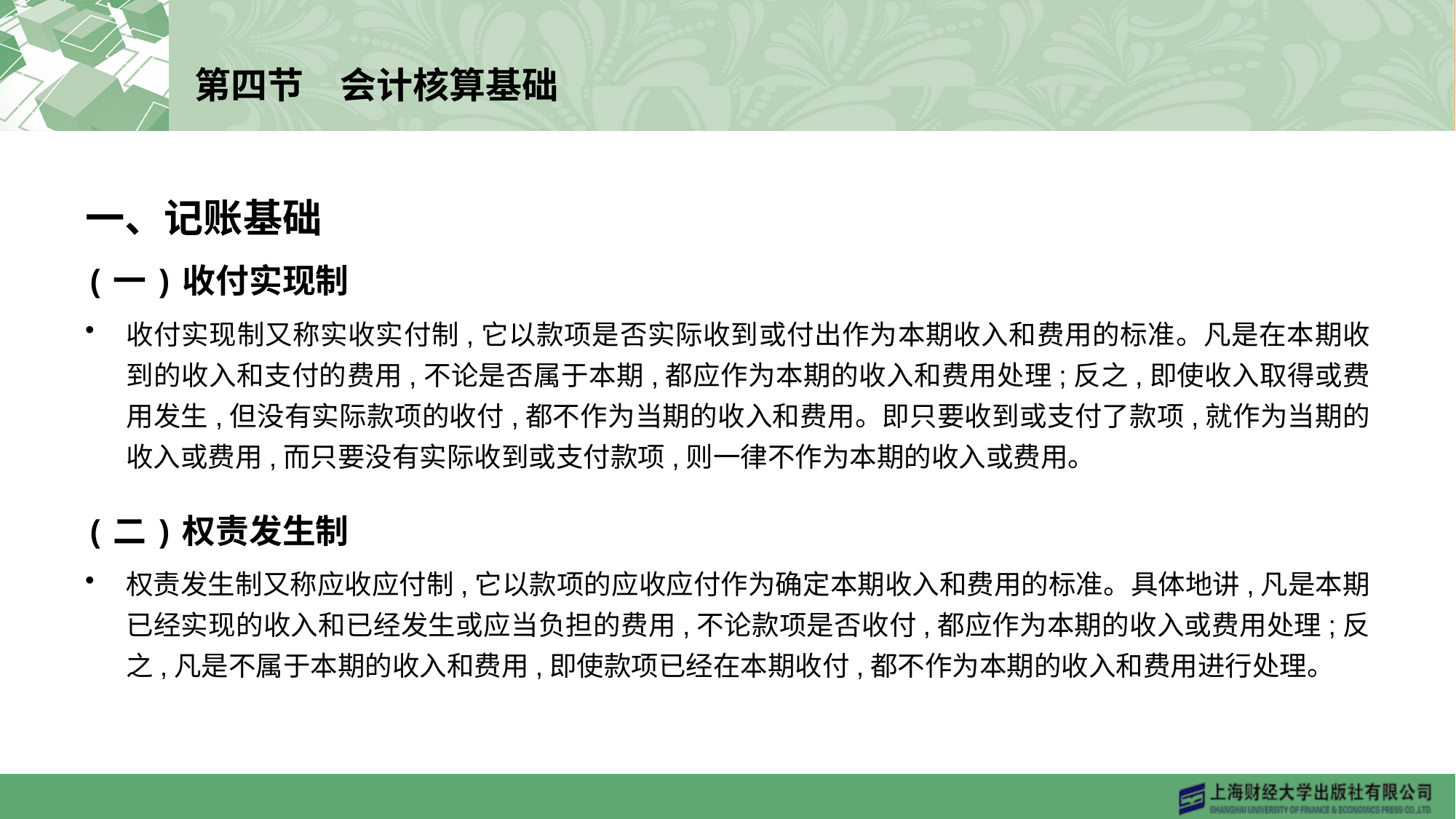

# 第四节　会计核算基础
一、记账基础
(一)收付实现制
收付实现制又称实收实付制,它以款项是否实际收到或付出作为本期收入和费用的标准。凡是在本期收到的收入和支付的费用,不论是否属于本期,都应作为本期的收入和费用处理;反之,即使收入取得或费用发生,但没有实际款项的收付,都不作为当期的收入和费用。即只要收到或支付了款项,就作为当期的收入或费用,而只要没有实际收到或支付款项,则一律不作为本期的收入或费用。
(二)权责发生制
权责发生制又称应收应付制,它以款项的应收应付作为确定本期收入和费用的标准。具体地讲,凡是本期已经实现的收入和已经发生或应当负担的费用,不论款项是否收付,都应作为本期的收入或费用处理;反之,凡是不属于本期的收入和费用,即使款项已经在本期收付,都不作为本期的收入和费用进行处理。